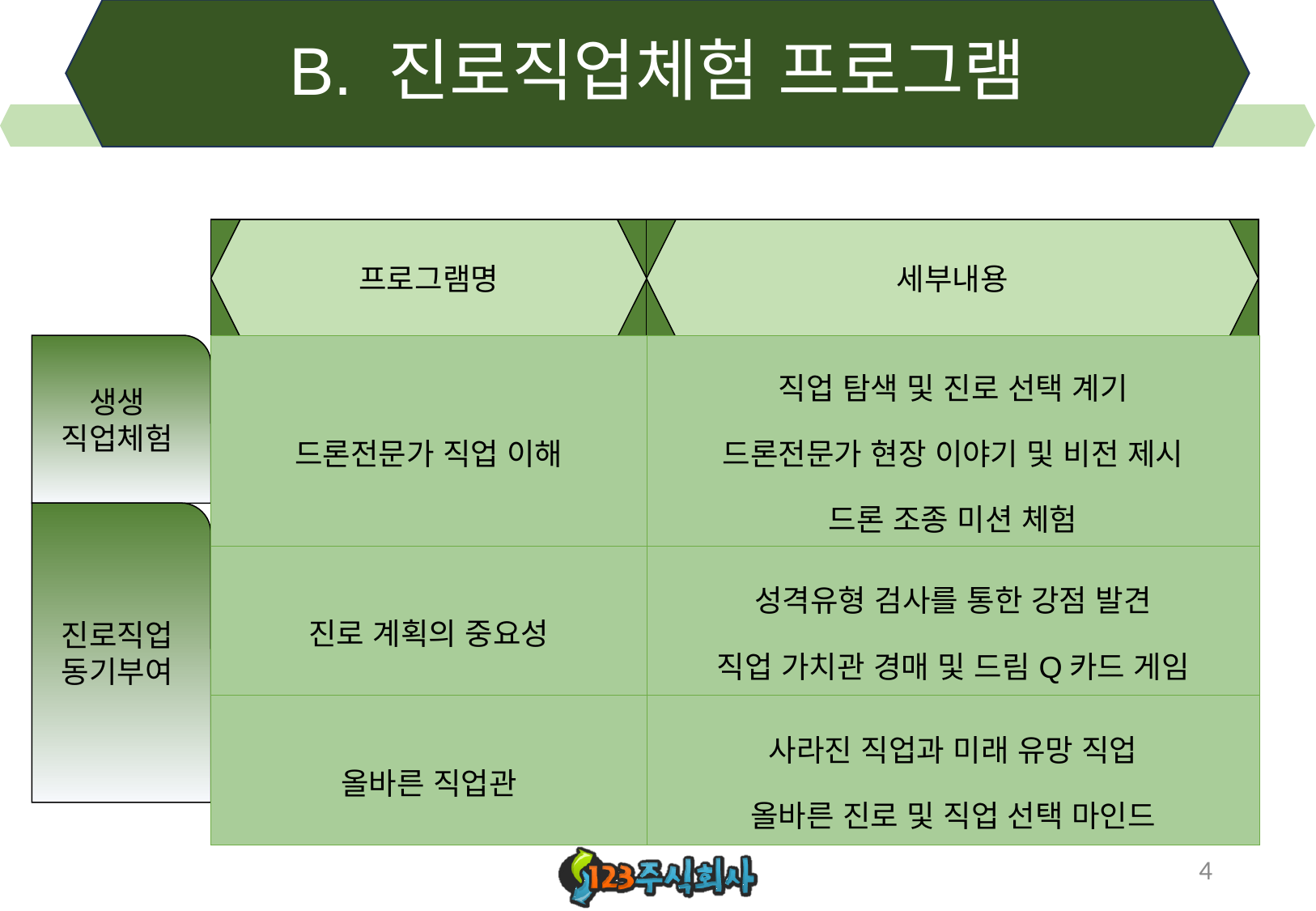

# B. 진로직업체험 프로그램

프로그램명
빵ㄹ
세부내용
생생
직업체험
| 드론전문가 직업 이해 | 직업 탐색 및 진로 선택 계기 드론전문가 현장 이야기 및 비전 제시 드론 조종 미션 체험 |
| --- | --- |
| 진로 계획의 중요성 | 성격유형 검사를 통한 강점 발견 직업 가치관 경매 및 드림Q카드 게임 |
| 올바른 직업관 | 사라진 직업과 미래 유망 직업 올바른 진로 및 직업 선택 마인드 |
진로직업
동기부여
4